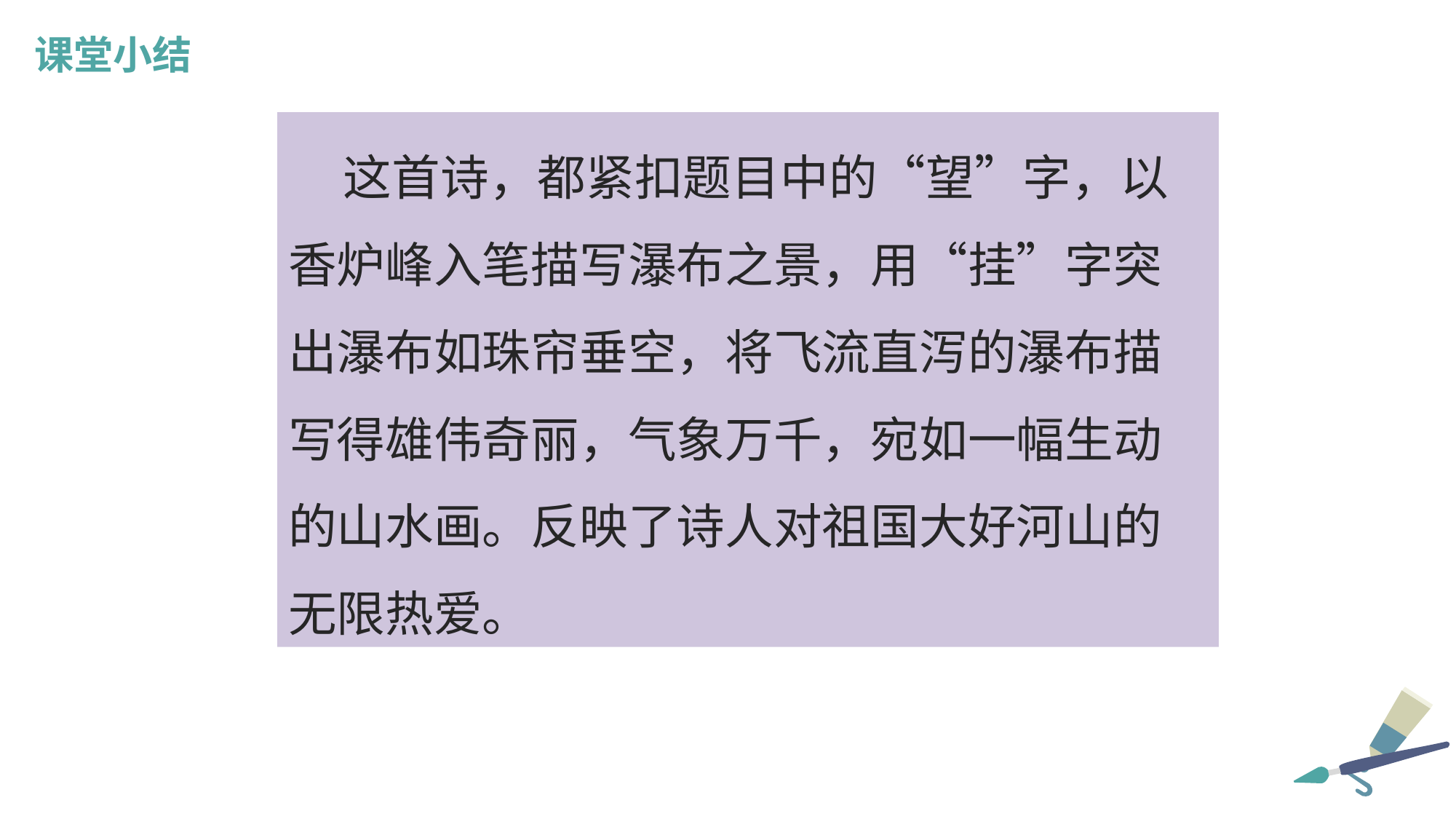

课堂小结
    这首诗，都紧扣题目中的“望”字，以香炉峰入笔描写瀑布之景，用“挂”字突出瀑布如珠帘垂空，将飞流直泻的瀑布描写得雄伟奇丽，气象万千，宛如一幅生动的山水画。反映了诗人对祖国大好河山的无限热爱。